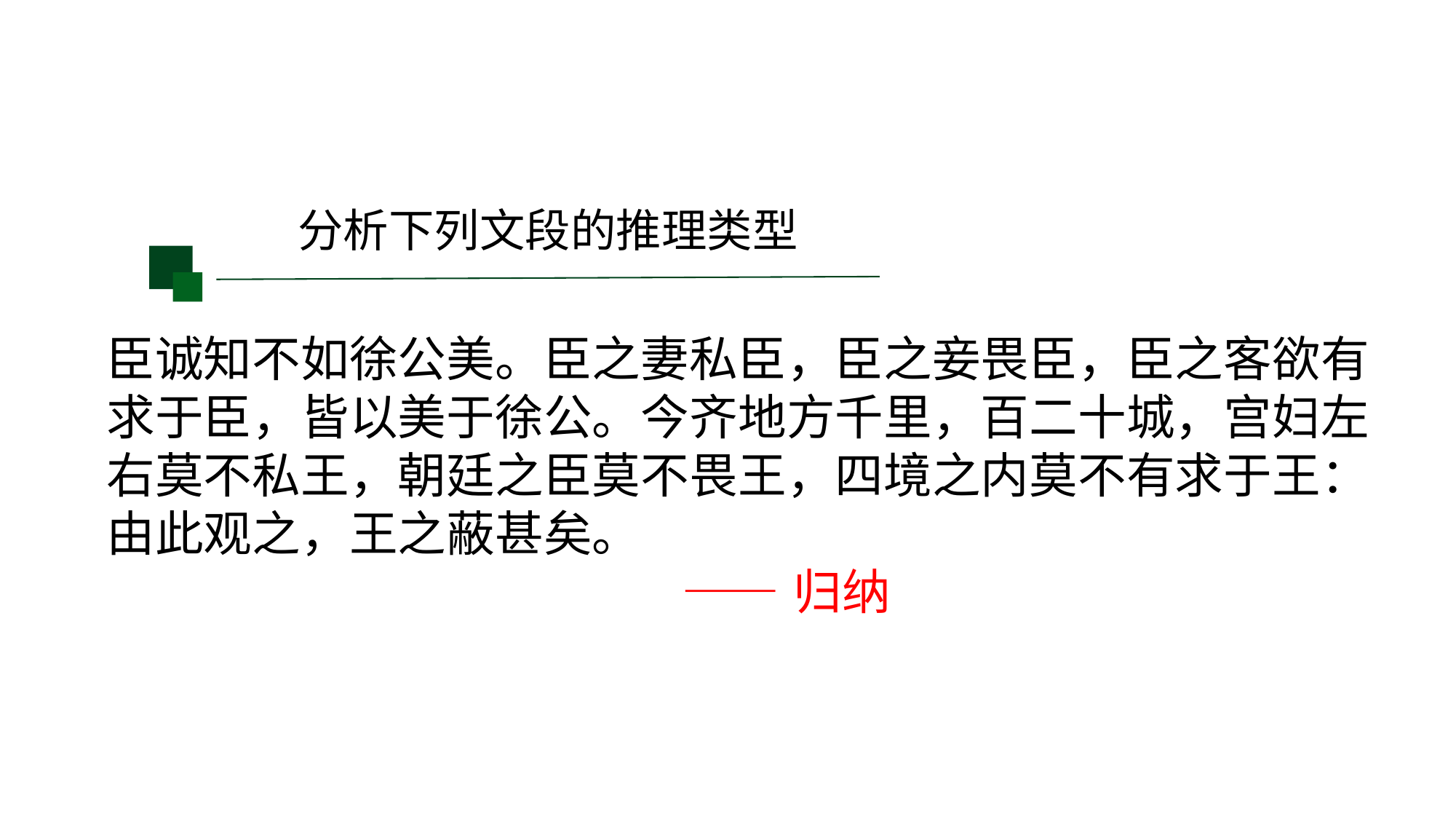

分析下列文段的推理类型

臣诚知不如徐公美。臣之妻私臣，臣之妾畏臣，臣之客欲有求于臣，皆以美于徐公。今齐地方千里，百二十城，宫妇左右莫不私王，朝廷之臣莫不畏王，四境之内莫不有求于王：由此观之，王之蔽甚矣。
                                                     ——归纳